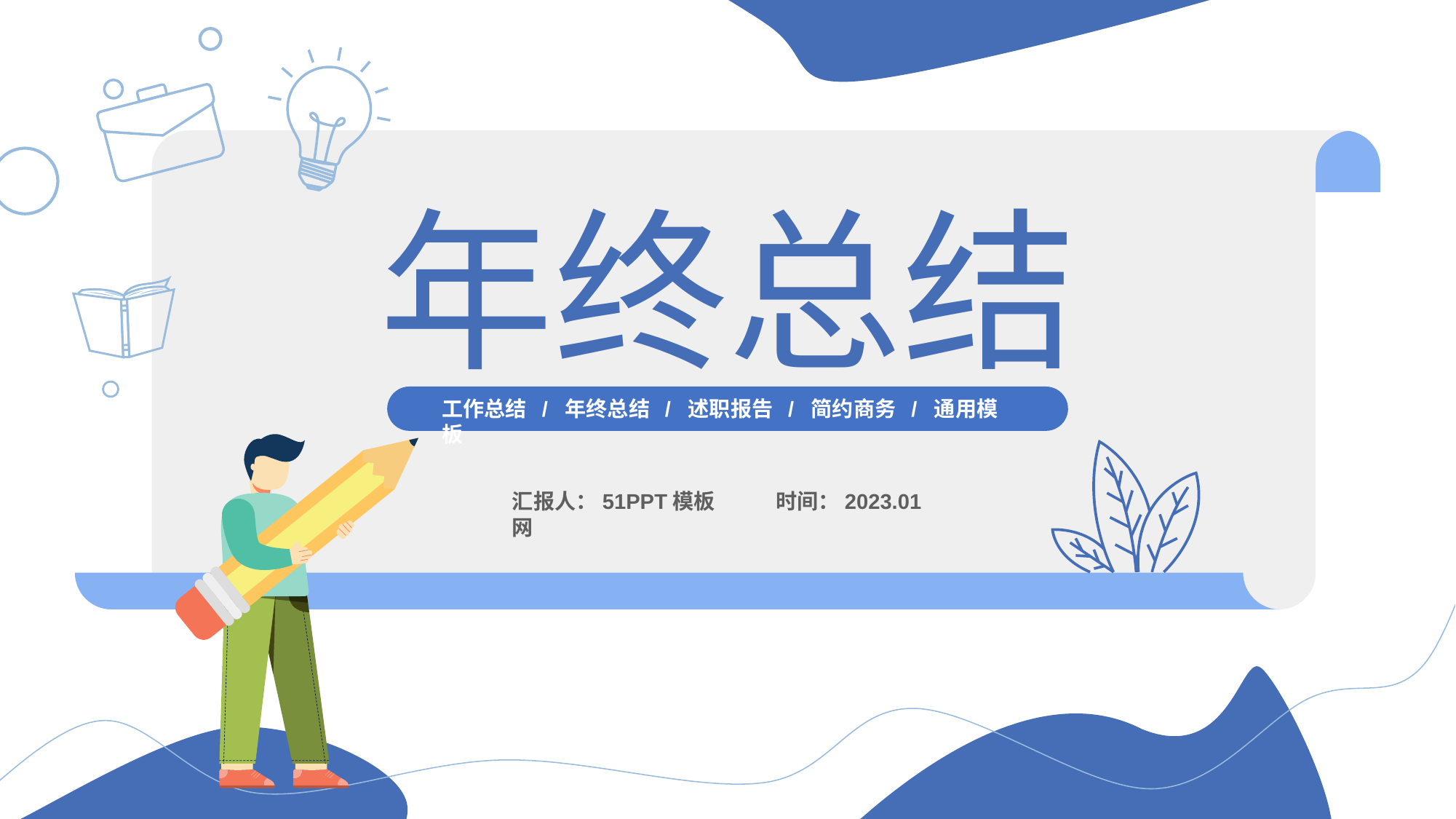

年终总结

工作总结  /  年终总结  /  述职报告  /  简约商务  /  通用模板

汇报人：51PPT模板网
时间：2023.01